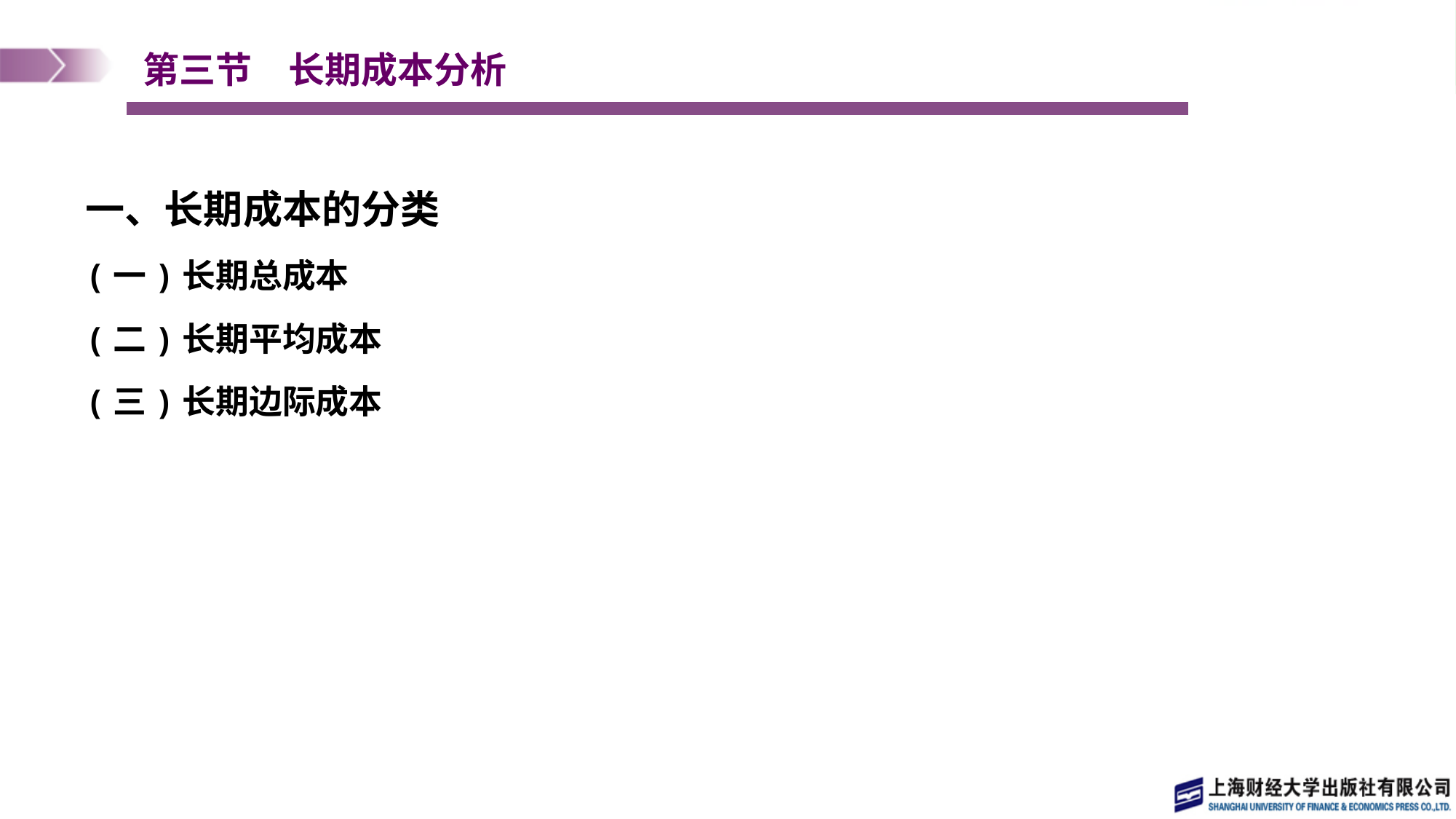

# 第三节　长期成本分析
一、长期成本的分类
(一)长期总成本
(二)长期平均成本
(三)长期边际成本